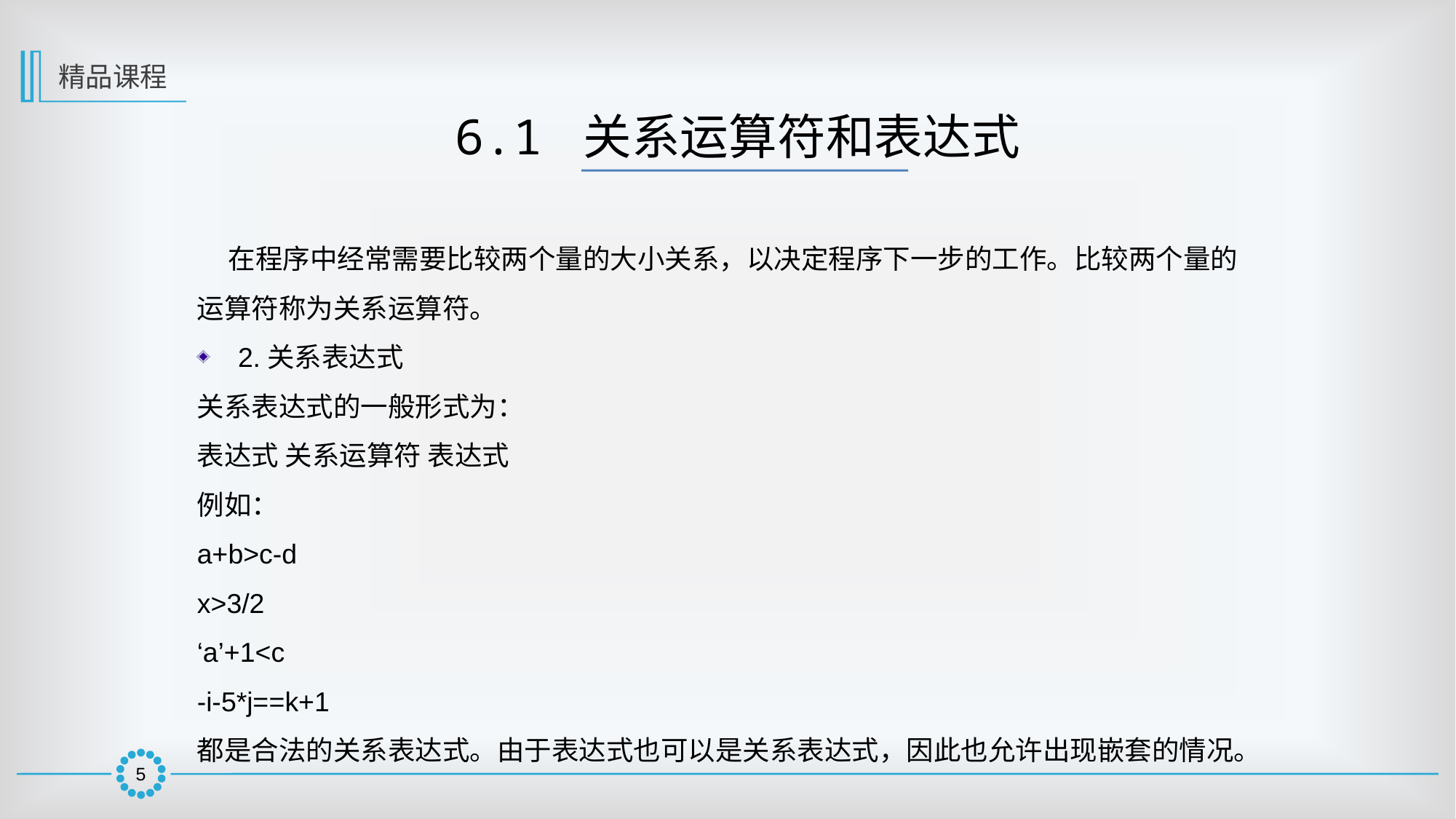

精品课程
6.1 关系运算符和表达式

    在程序中经常需要比较两个量的大小关系，以决定程序下一步的工作。比较两个量的运算符称为关系运算符。
2.关系表达式
关系表达式的一般形式为：
表达式 关系运算符 表达式
例如：
a+b>c-d
x>3/2
‘a’+1<c
-i-5*j==k+1
都是合法的关系表达式。由于表达式也可以是关系表达式，因此也允许出现嵌套的情况。

5